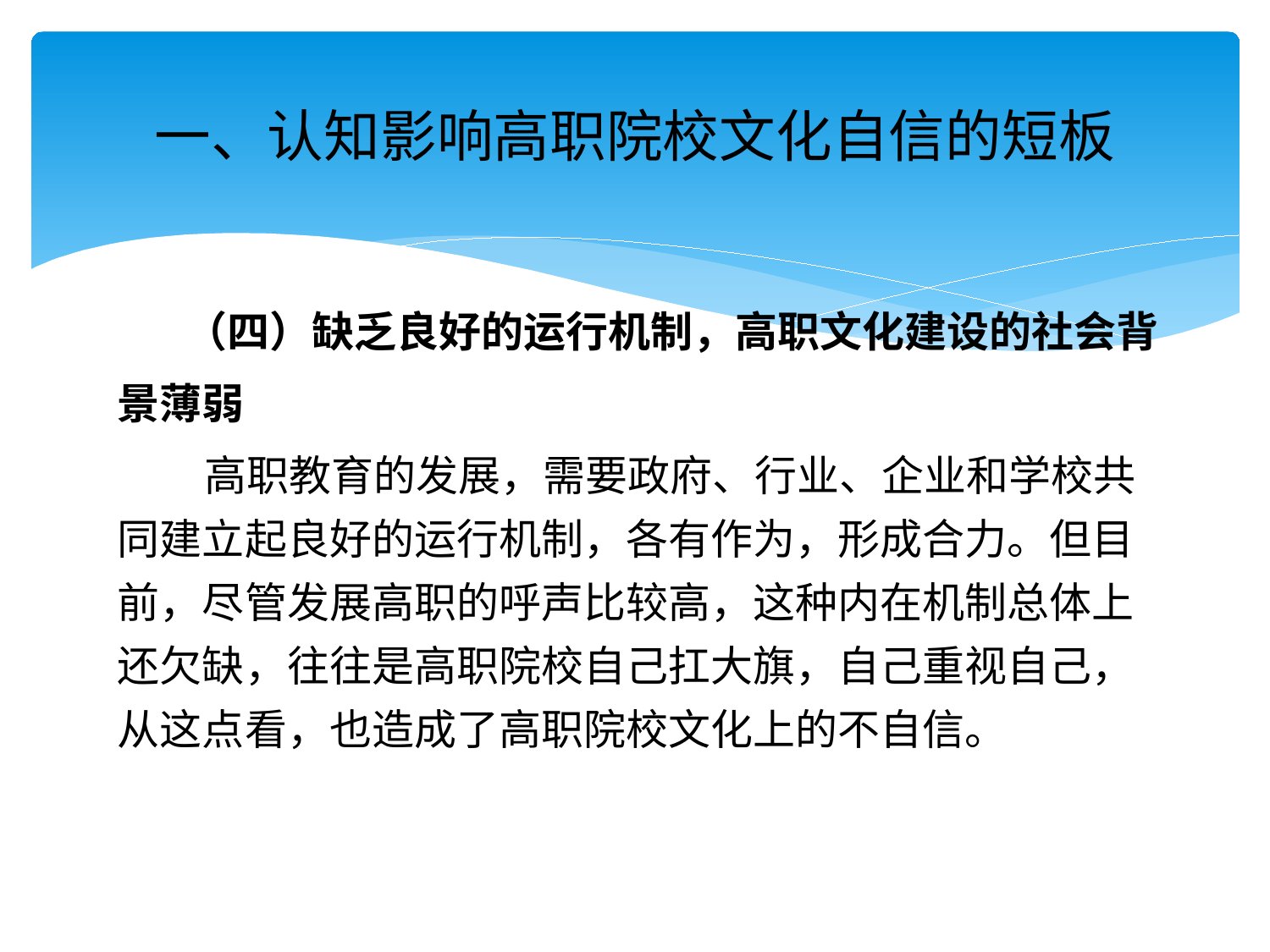

# 一、认知影响高职院校文化自信的短板
      （四）缺乏良好的运行机制，高职文化建设的社会背
景薄弱
        高职教育的发展，需要政府、行业、企业和学校共同建立起良好的运行机制，各有作为，形成合力。但目前，尽管发展高职的呼声比较高，这种内在机制总体上还欠缺，往往是高职院校自己扛大旗，自己重视自己，从这点看，也造成了高职院校文化上的不自信。